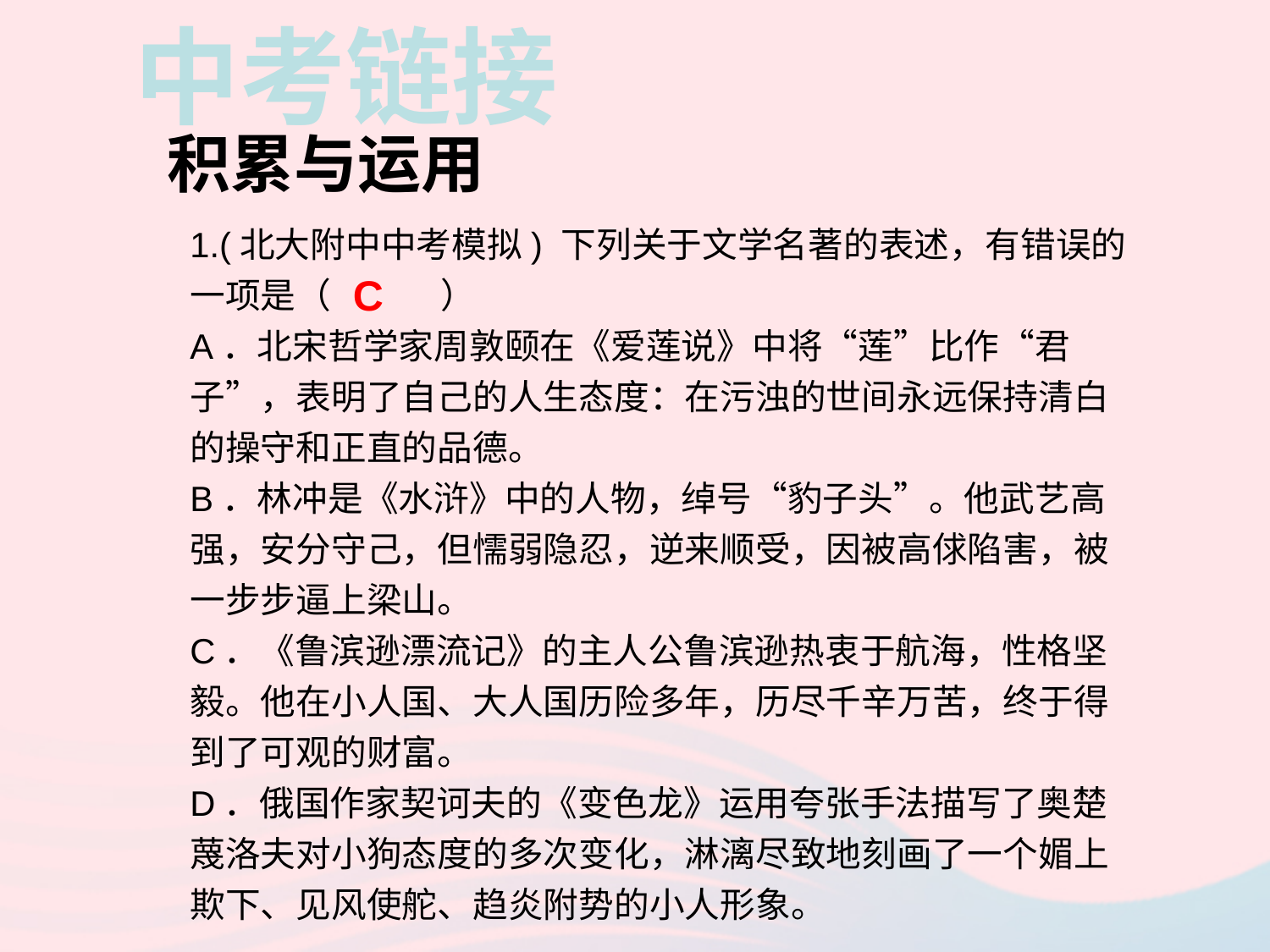

中考链接
积累与运用
1.(北大附中中考模拟) 下列关于文学名著的表述，有错误的一项是（              ）
A．北宋哲学家周敦颐在《爱莲说》中将“莲”比作“君子”，表明了自己的人生态度：在污浊的世间永远保持清白的操守和正直的品德。
B．林冲是《水浒》中的人物，绰号“豹子头”。他武艺高强，安分守己，但懦弱隐忍，逆来顺受，因被高俅陷害，被一步步逼上梁山。
C．《鲁滨逊漂流记》的主人公鲁滨逊热衷于航海，性格坚毅。他在小人国、大人国历险多年，历尽千辛万苦，终于得到了可观的财富。
D．俄国作家契诃夫的《变色龙》运用夸张手法描写了奥楚蔑洛夫对小狗态度的多次变化，淋漓尽致地刻画了一个媚上欺下、见风使舵、趋炎附势的小人形象。
C